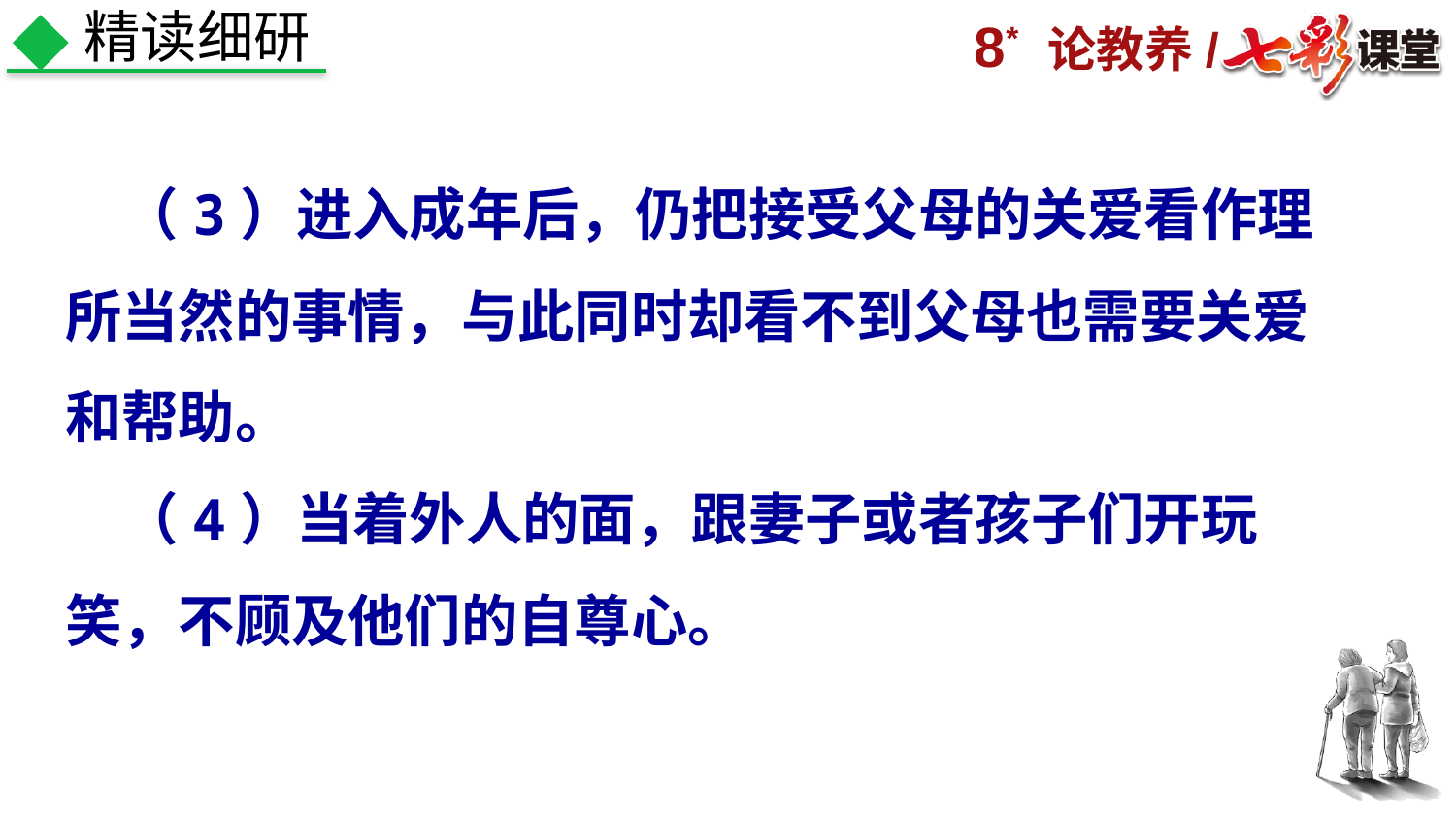

精读细研

（3）进入成年后，仍把接受父母的关爱看作理所当然的事情，与此同时却看不到父母也需要关爱和帮助。
（4）当着外人的面，跟妻子或者孩子们开玩笑，不顾及他们的自尊心。